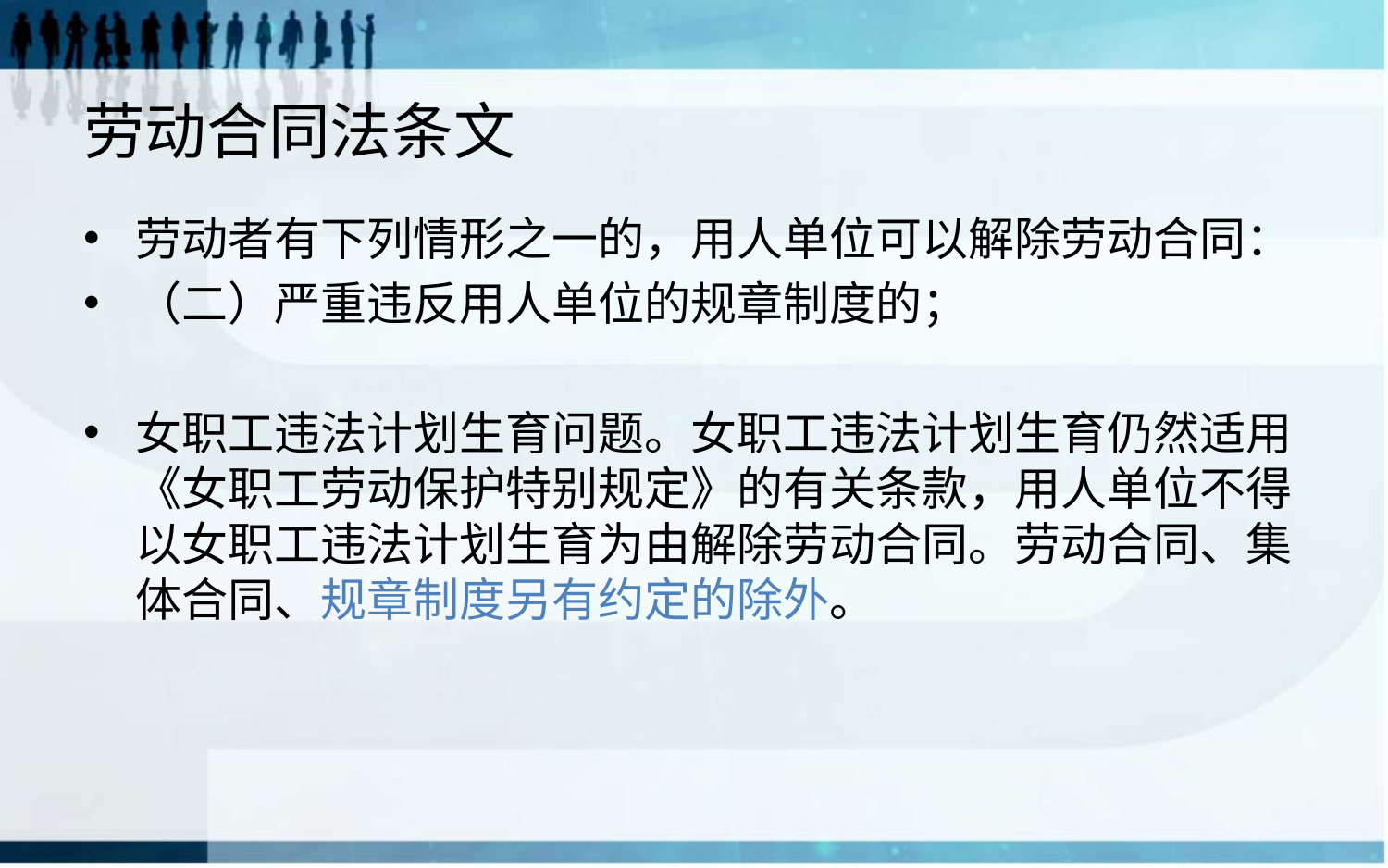

# 劳动合同法条文
劳动者有下列情形之一的，用人单位可以解除劳动合同：
（二）严重违反用人单位的规章制度的；

女职工违法计划生育问题。女职工违法计划生育仍然适用《女职工劳动保护特别规定》的有关条款，用人单位不得以女职工违法计划生育为由解除劳动合同。劳动合同、集体合同、规章制度另有约定的除外。